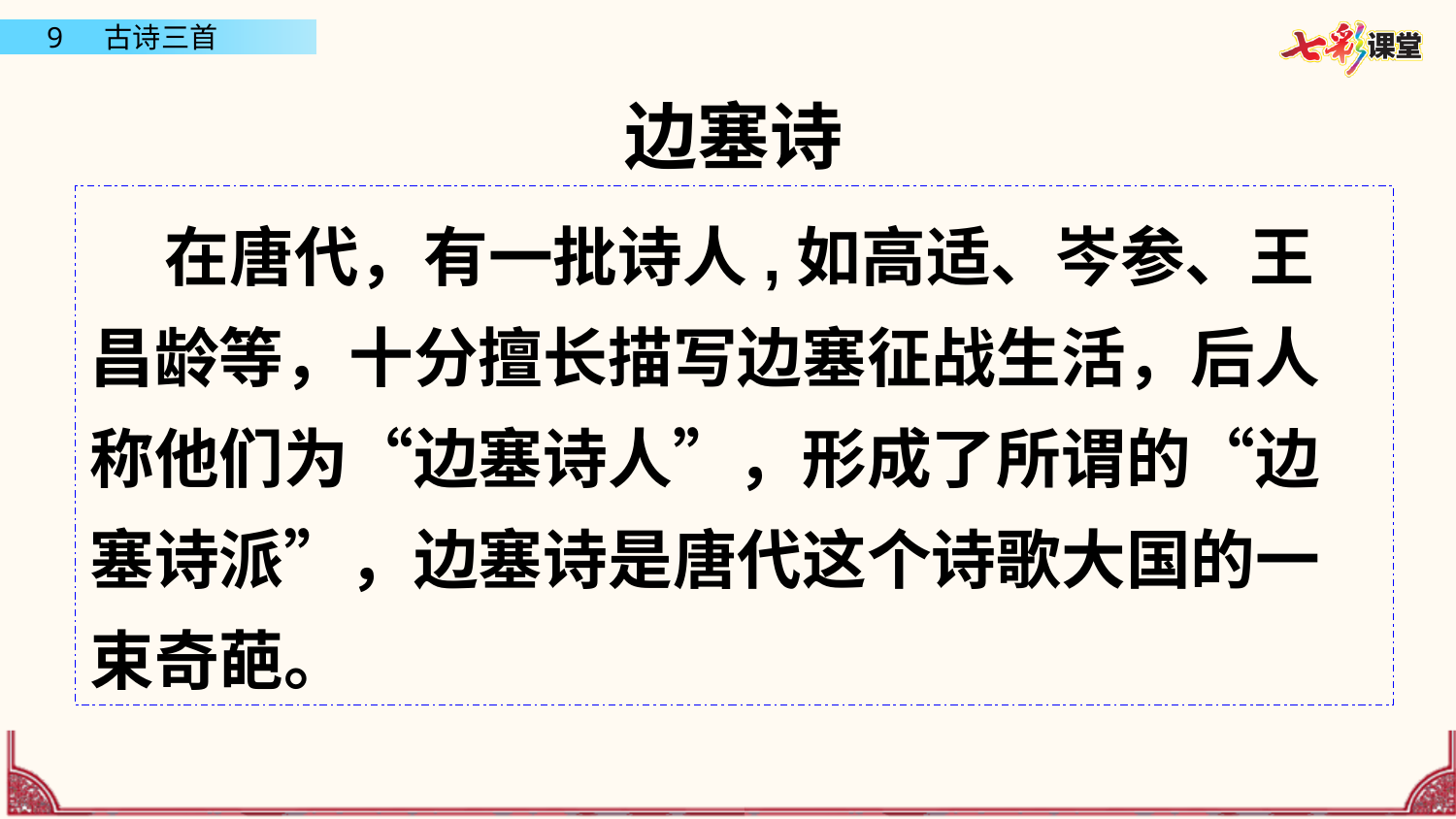

边塞诗
    在唐代，有一批诗人,如高适、岑参、王昌龄等，十分擅长描写边塞征战生活，后人称他们为“边塞诗人”，形成了所谓的“边塞诗派”，边塞诗是唐代这个诗歌大国的一束奇葩。